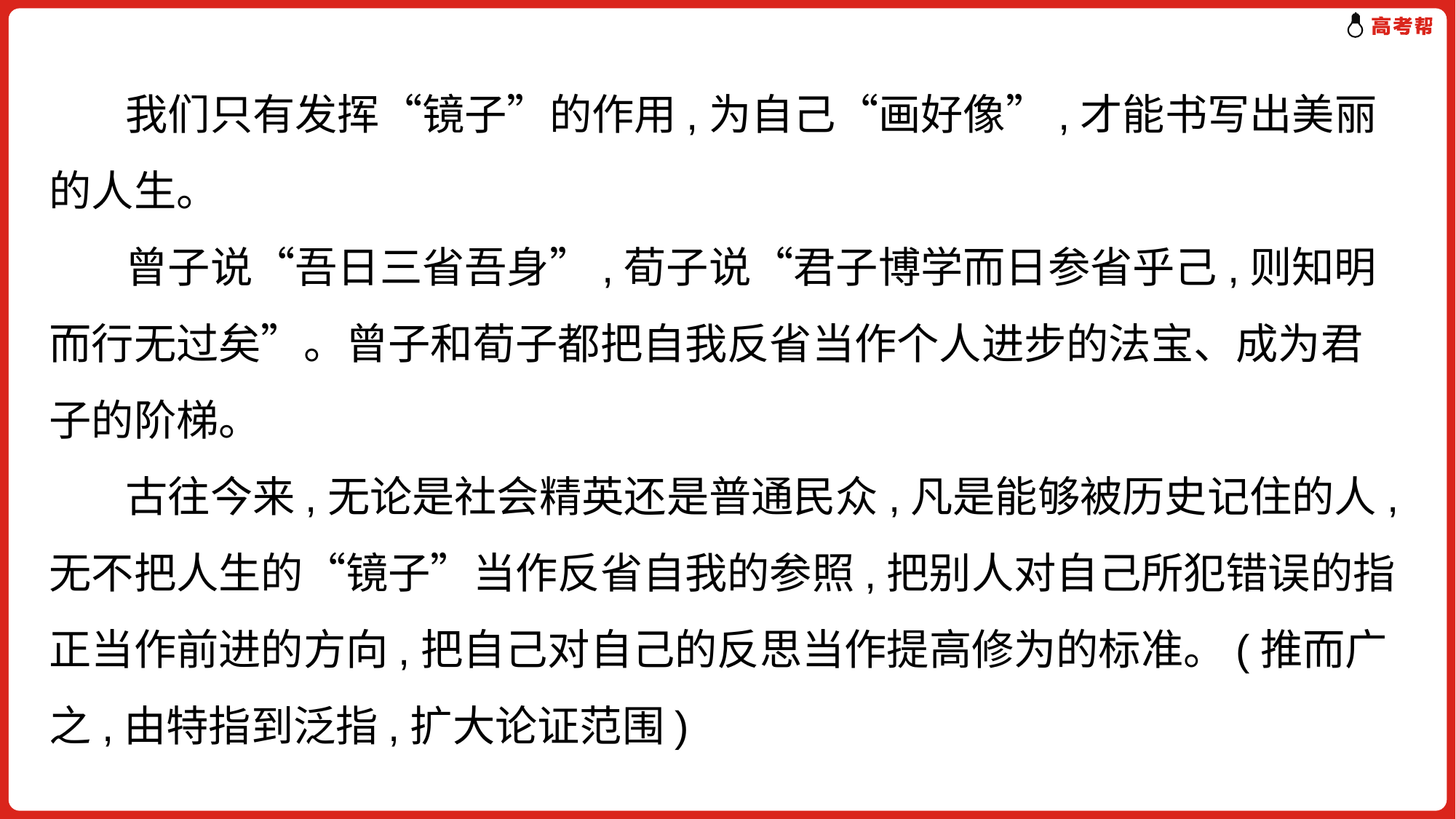

我们只有发挥“镜子”的作用,为自己“画好像”,才能书写出美丽的人生。
       曾子说“吾日三省吾身”,荀子说“君子博学而日参省乎己,则知明而行无过矣”。曾子和荀子都把自我反省当作个人进步的法宝、成为君子的阶梯。
       古往今来,无论是社会精英还是普通民众,凡是能够被历史记住的人,无不把人生的“镜子”当作反省自我的参照,把别人对自己所犯错误的指正当作前进的方向,把自己对自己的反思当作提高修为的标准。(推而广之,由特指到泛指,扩大论证范围)